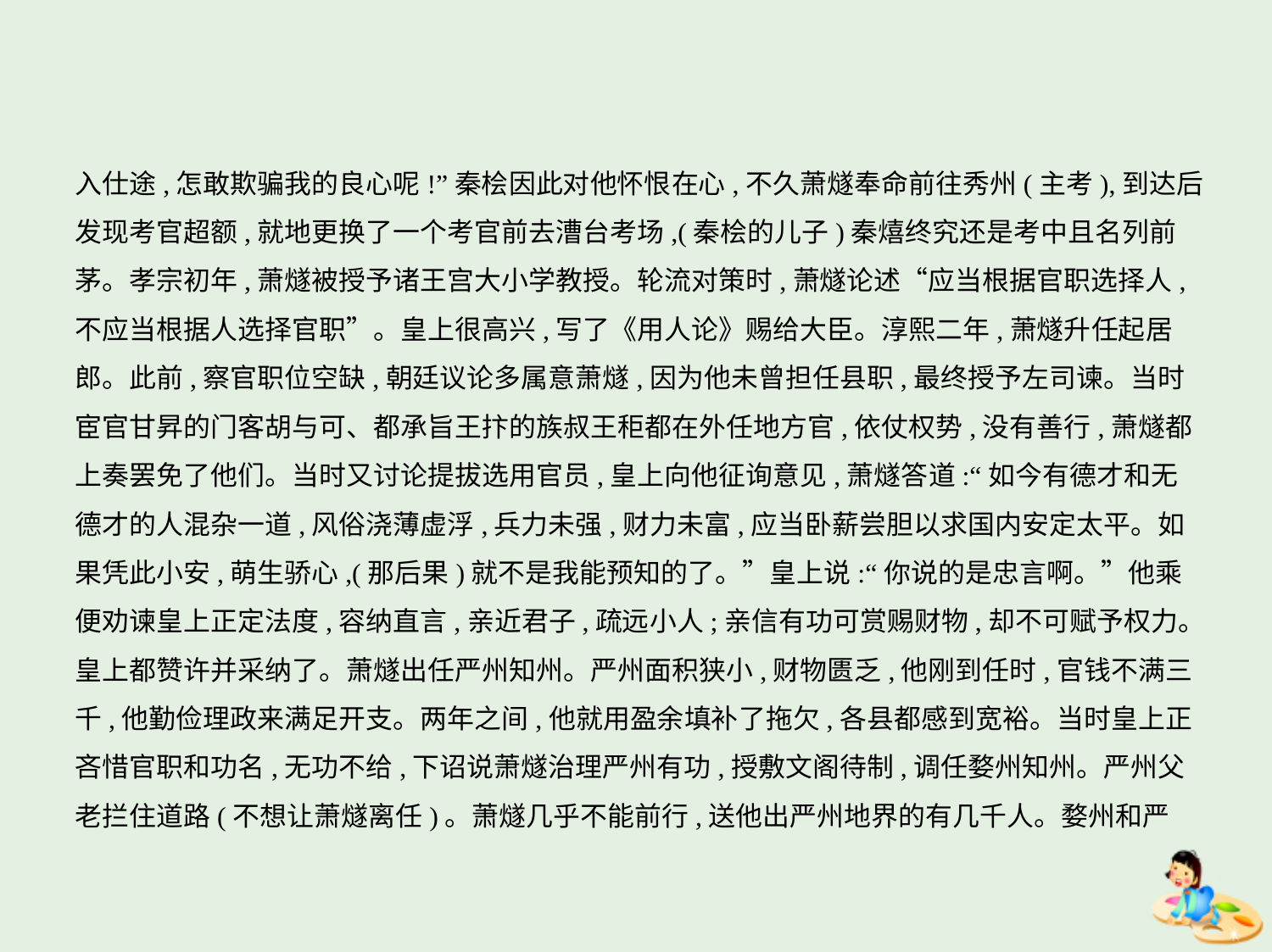

入仕途,怎敢欺骗我的良心呢!”秦桧因此对他怀恨在心,不久萧燧奉命前往秀州(主考),到达后
发现考官超额,就地更换了一个考官前去漕台考场,(秦桧的儿子)秦熺终究还是考中且名列前
茅。孝宗初年,萧燧被授予诸王宫大小学教授。轮流对策时,萧燧论述“应当根据官职选择人,
不应当根据人选择官职”。皇上很高兴,写了《用人论》赐给大臣。淳熙二年,萧燧升任起居
郎。此前,察官职位空缺,朝廷议论多属意萧燧,因为他未曾担任县职,最终授予左司谏。当时
宦官甘昇的门客胡与可、都承旨王抃的族叔王秬都在外任地方官,依仗权势,没有善行,萧燧都
上奏罢免了他们。当时又讨论提拔选用官员,皇上向他征询意见,萧燧答道:“如今有德才和无
德才的人混杂一道,风俗浇薄虚浮,兵力未强,财力未富,应当卧薪尝胆以求国内安定太平。如
果凭此小安,萌生骄心,(那后果)就不是我能预知的了。”皇上说:“你说的是忠言啊。”他乘
便劝谏皇上正定法度,容纳直言,亲近君子,疏远小人;亲信有功可赏赐财物,却不可赋予权力。
皇上都赞许并采纳了。萧燧出任严州知州。严州面积狭小,财物匮乏,他刚到任时,官钱不满三
千,他勤俭理政来满足开支。两年之间,他就用盈余填补了拖欠,各县都感到宽裕。当时皇上正
吝惜官职和功名,无功不给,下诏说萧燧治理严州有功,授敷文阁待制,调任婺州知州。严州父
老拦住道路(不想让萧燧离任)。萧燧几乎不能前行,送他出严州地界的有几千人。婺州和严